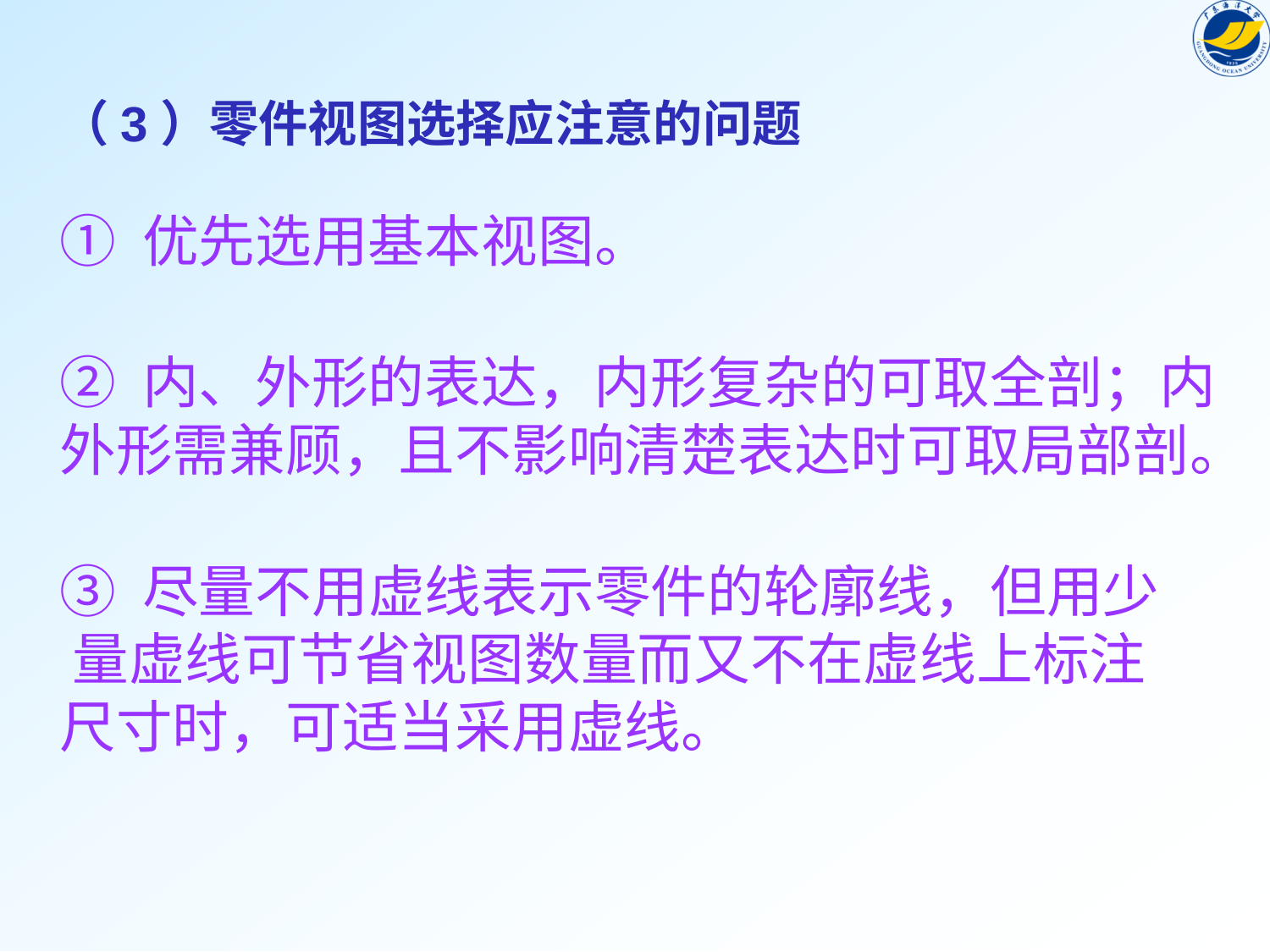

（3）零件视图选择应注意的问题

① 优先选用基本视图。
② 内、外形的表达，内形复杂的可取全剖；内外形需兼顾，且不影响清楚表达时可取局部剖。
③ 尽量不用虚线表示零件的轮廓线，但用少    量虚线可节省视图数量而又不在虚线上标注尺寸时，可适当采用虚线。